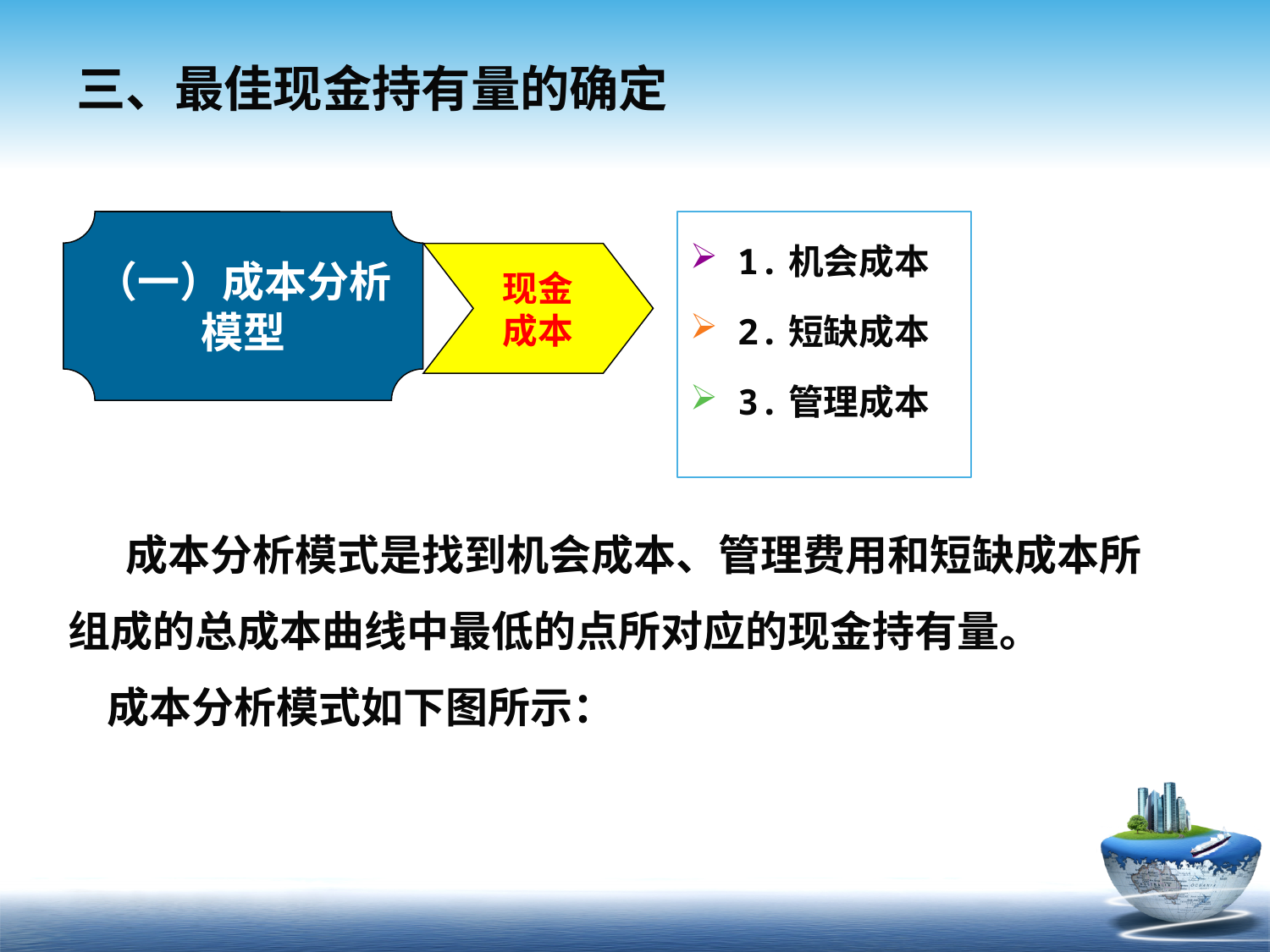

# 三、最佳现金持有量的确定
（一）成本分析
模型
1.机会成本
2.短缺成本
3.管理成本

现金
成本
     成本分析模式是找到机会成本、管理费用和短缺成本所组成的总成本曲线中最低的点所对应的现金持有量。
   成本分析模式如下图所示：